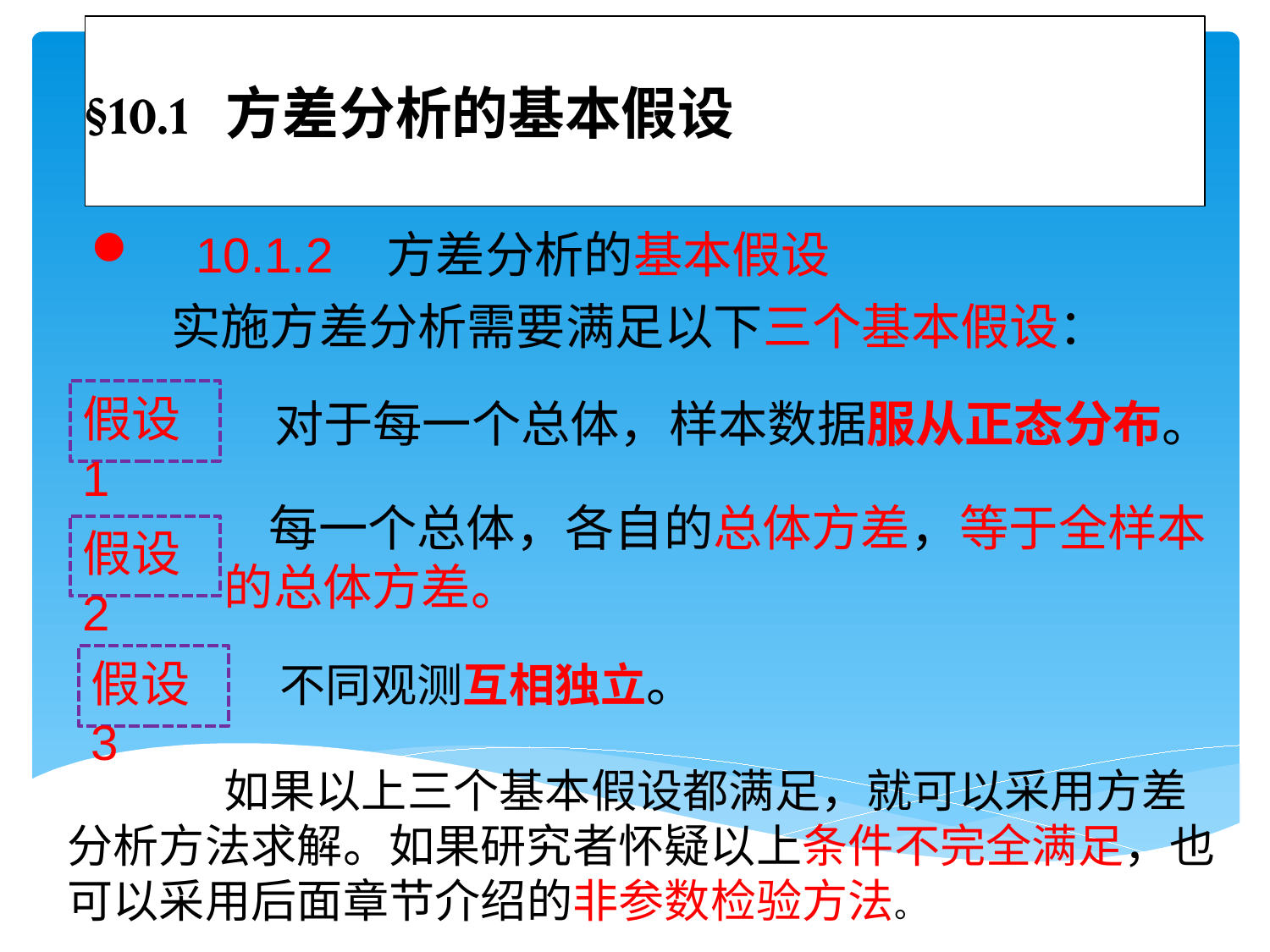

# §10.1  方差分析的基本假设
   10.1.2   方差分析的基本假设
实施方差分析需要满足以下三个基本假设：

假设1
     对于每一个总体，样本数据服从正态分布。

   每一个总体，各自的总体方差，等于全样本的总体方差。

假设2
假设3
  不同观测互相独立。

              如果以上三个基本假设都满足，就可以采用方差分析方法求解。如果研究者怀疑以上条件不完全满足，也可以采用后面章节介绍的非参数检验方法。